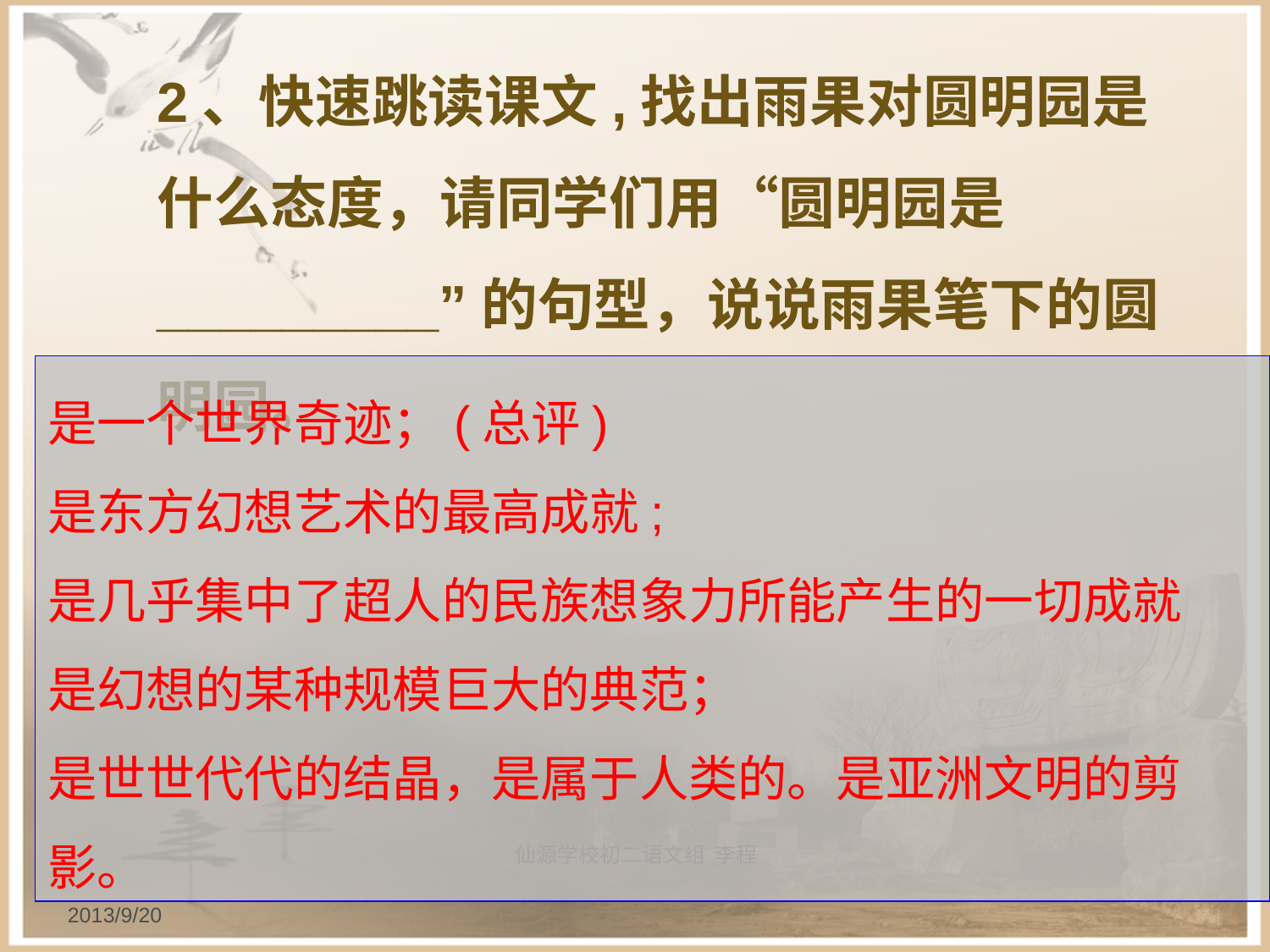

2、快速跳读课文,找出雨果对圆明园是什么态度，请同学们用“圆明园是_________”的句型，说说雨果笔下的圆明园。
是一个世界奇迹；(总评)
是东方幻想艺术的最高成就;
是几乎集中了超人的民族想象力所能产生的一切成就
是幻想的某种规模巨大的典范；
是世世代代的结晶，是属于人类的。是亚洲文明的剪影。
仙源学校初二语文组  李程
2013/9/20